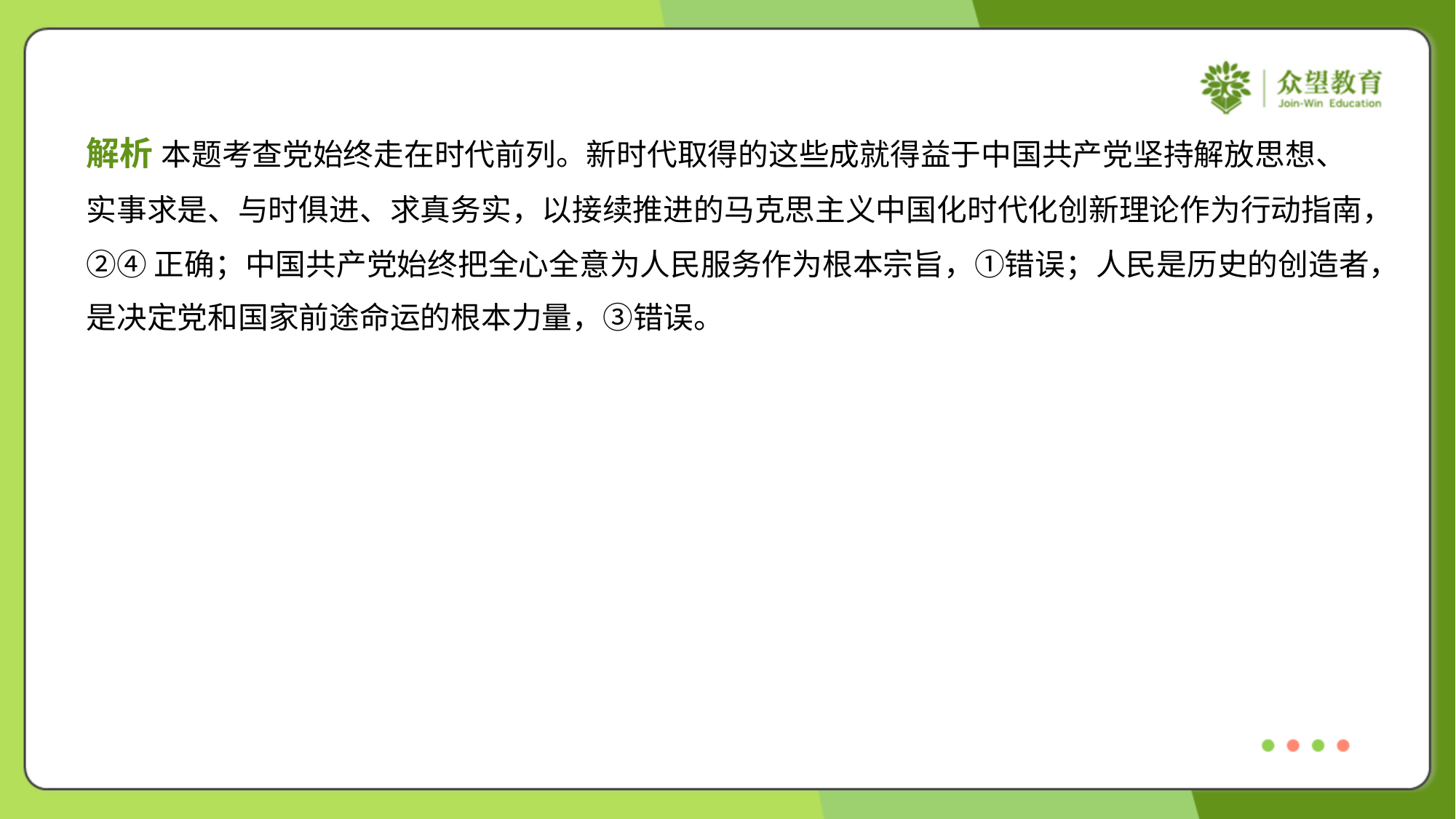

解析 本题考查党始终走在时代前列。新时代取得的这些成就得益于中国共产党坚持解放思想、
实事求是、与时俱进、求真务实，以接续推进的马克思主义中国化时代化创新理论作为行动指南，
②④正确；中国共产党始终把全心全意为人民服务作为根本宗旨，①错误；人民是历史的创造者，
是决定党和国家前途命运的根本力量，③错误。